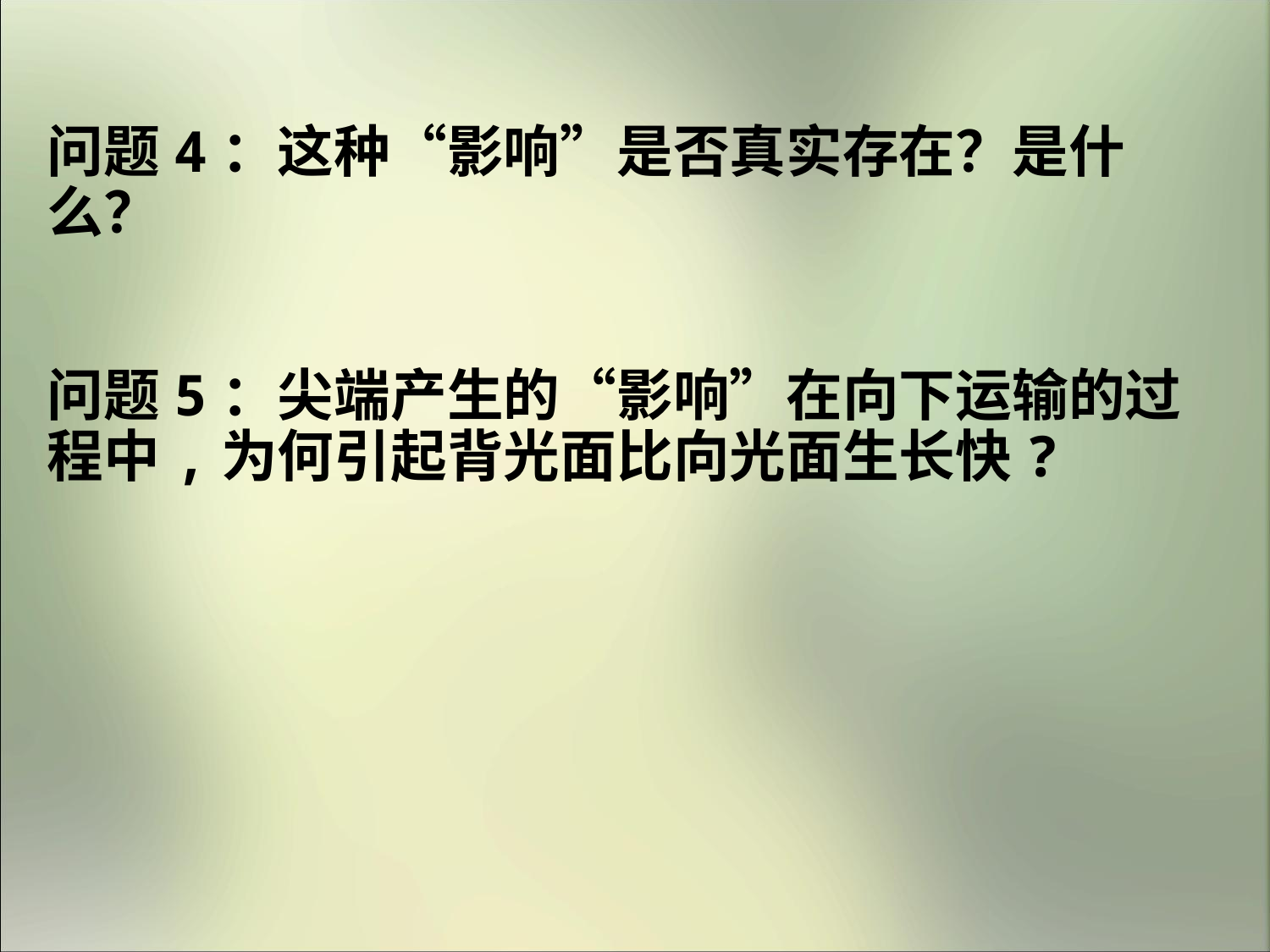

问题4：这种“影响”是否真实存在？是什么？

问题5：尖端产生的“影响”在向下运输的过程中,为何引起背光面比向光面生长快?